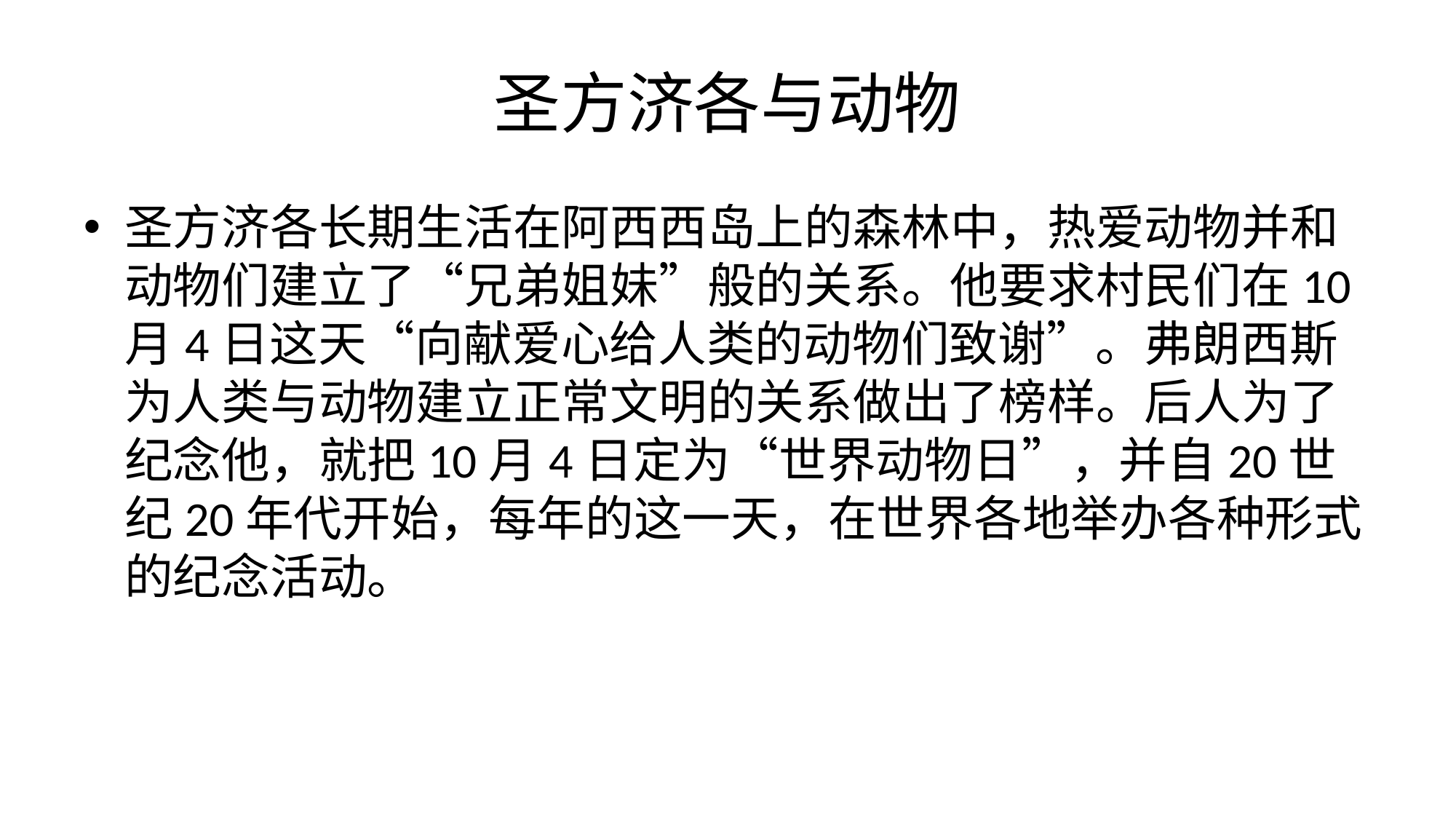

# 圣方济各与动物
圣方济各长期生活在阿西西岛上的森林中，热爱动物并和动物们建立了“兄弟姐妹”般的关系。他要求村民们在10月4日这天“向献爱心给人类的动物们致谢”。弗朗西斯为人类与动物建立正常文明的关系做出了榜样。后人为了纪念他，就把10月4日定为“世界动物日”，并自20世纪20年代开始，每年的这一天，在世界各地举办各种形式的纪念活动。